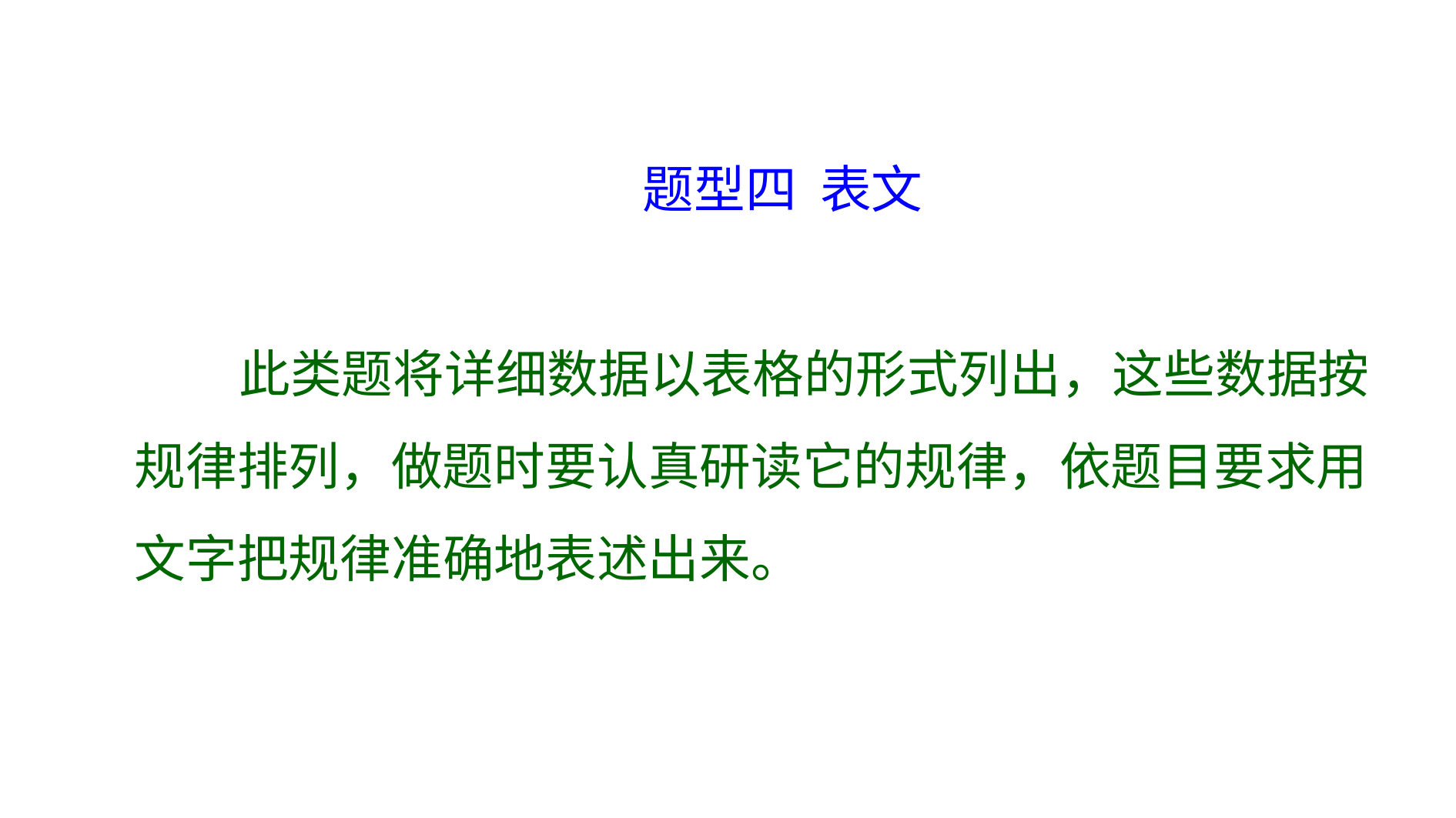

题型四  表文

        此类题将详细数据以表格的形式列出，这些数据按规律排列，做题时要认真研读它的规律，依题目要求用文字把规律准确地表述出来。